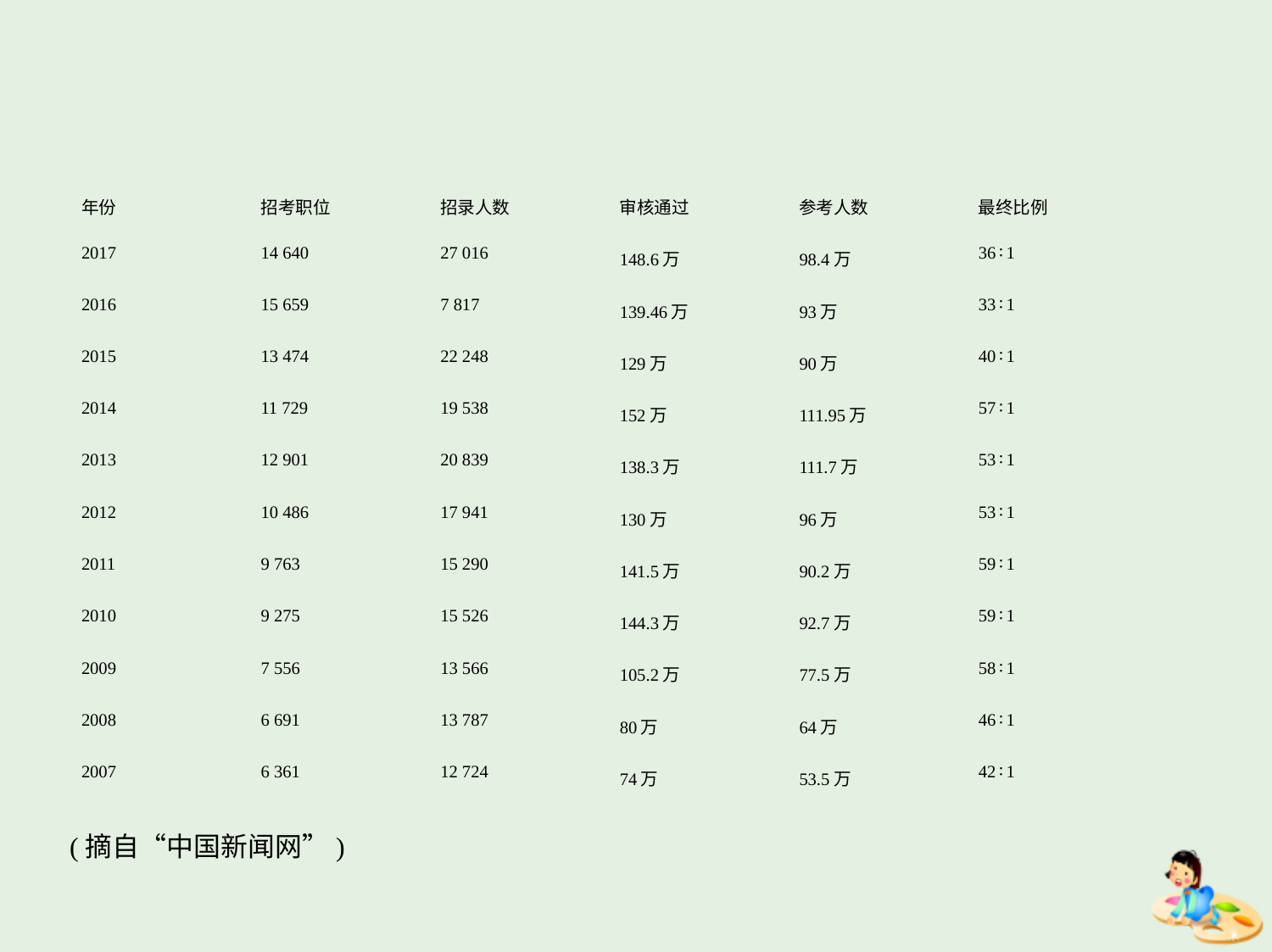

| 年份 | 招考职位 | 招录人数 | 审核通过 | 参考人数 | 最终比例 |
| --- | --- | --- | --- | --- | --- |
| 2017 | 14 640 | 27 016 | 148.6万 | 98.4万 | 36∶1 |
| 2016 | 15 659 | 7 817 | 139.46万 | 93万 | 33∶1 |
| 2015 | 13 474 | 22 248 | 129万 | 90万 | 40∶1 |
| 2014 | 11 729 | 19 538 | 152万 | 111.95万 | 57∶1 |
| 2013 | 12 901 | 20 839 | 138.3万 | 111.7万 | 53∶1 |
| 2012 | 10 486 | 17 941 | 130万 | 96万 | 53∶1 |
| 2011 | 9 763 | 15 290 | 141.5万 | 90.2万 | 59∶1 |
| 2010 | 9 275 | 15 526 | 144.3万 | 92.7万 | 59∶1 |
| 2009 | 7 556 | 13 566 | 105.2万 | 77.5万 | 58∶1 |
| 2008 | 6 691 | 13 787 | 80万 | 64万 | 46∶1 |
| 2007 | 6 361 | 12 724 | 74万 | 53.5万 | 42∶1 |
(摘自“中国新闻网”)